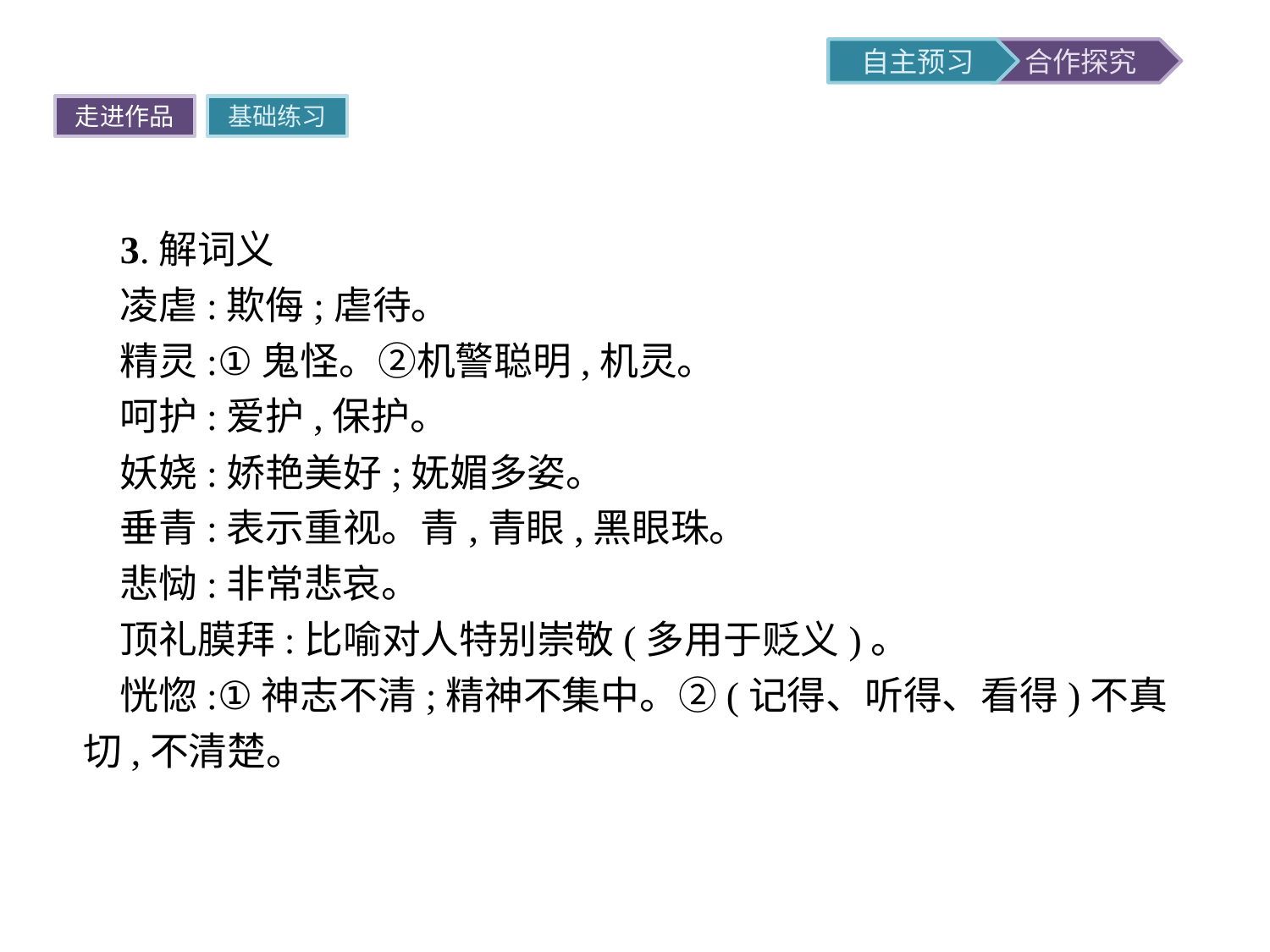

走进作品
基础练习
3.解词义
凌虐:欺侮;虐待。
精灵:①鬼怪。②机警聪明,机灵。
呵护:爱护,保护。
妖娆:娇艳美好;妩媚多姿。
垂青:表示重视。青,青眼,黑眼珠。
悲恸:非常悲哀。
顶礼膜拜:比喻对人特别崇敬(多用于贬义)。
恍惚:①神志不清;精神不集中。②(记得、听得、看得)不真切,不清楚。